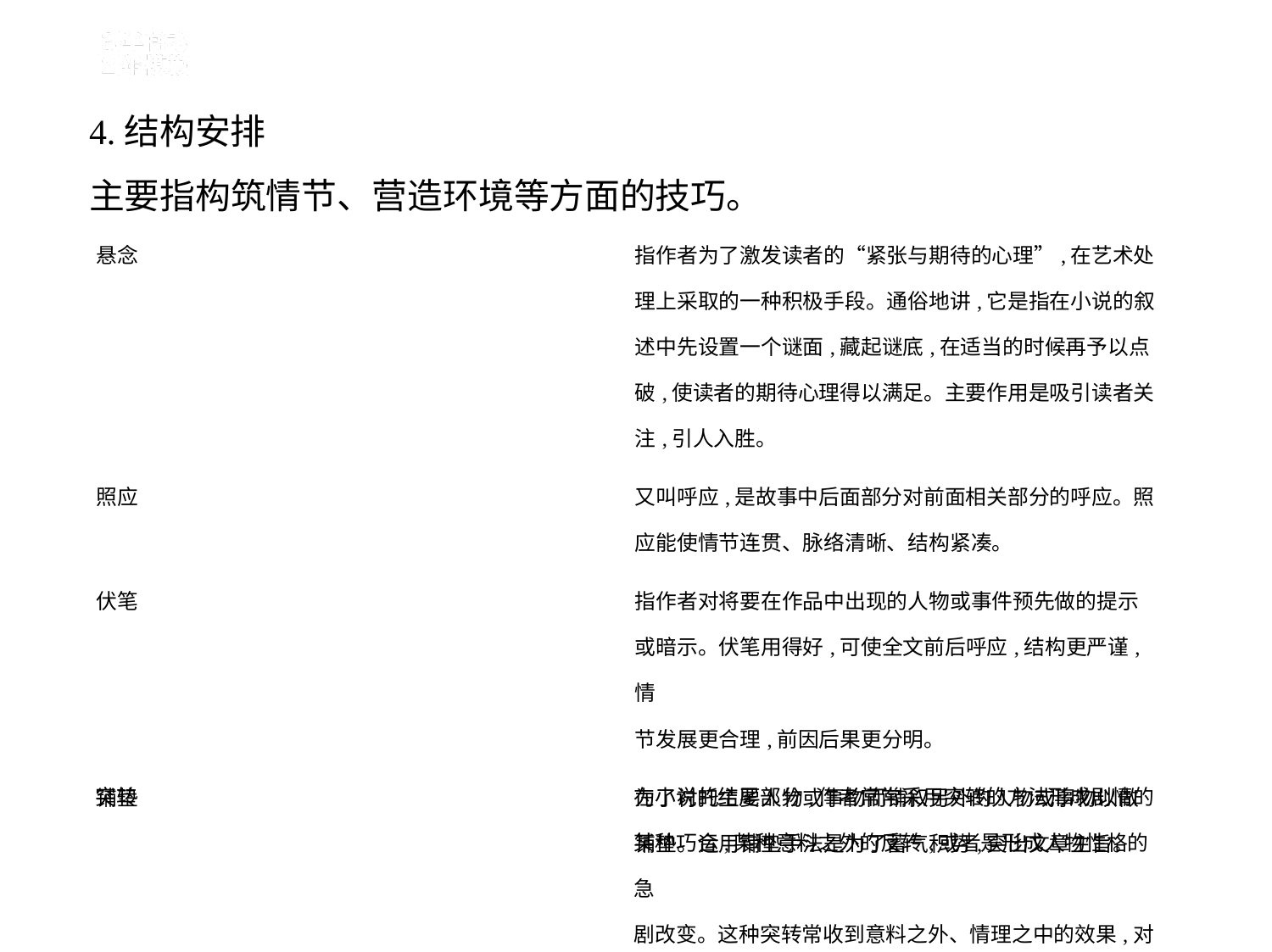

4.结构安排
主要指构筑情节、营造环境等方面的技巧。
| 悬念 | 指作者为了激发读者的“紧张与期待的心理”,在艺术处 理上采取的一种积极手段。通俗地讲,它是指在小说的叙 述中先设置一个谜面,藏起谜底,在适当的时候再予以点 破,使读者的期待心理得以满足。主要作用是吸引读者关 注,引人入胜。 |
| --- | --- |
| 照应 | 又叫呼应,是故事中后面部分对前面相关部分的呼应。照 应能使情节连贯、脉络清晰、结构紧凑。 |
| 伏笔 | 指作者对将要在作品中出现的人物或事件预先做的提示 或暗示。伏笔用得好,可使全文前后呼应,结构更严谨,情 节发展更合理,前因后果更分明。 |
| 铺垫 | 为了衬托主要人物或事物而铺叙另外的人物或事物以做 铺垫。运用铺垫手法是为了蓄气积势,突出文章主旨。 |
| 突转 | 在小说的结尾部分,作者常常采用突转的方法形成剧情的 某种巧合,某种意料之外的反转,或者是形成人物性格的急 剧改变。这种突转常收到意料之外、情理之中的效果,对 表现小说的主旨起到画龙点睛的作用。 |
| --- | --- |